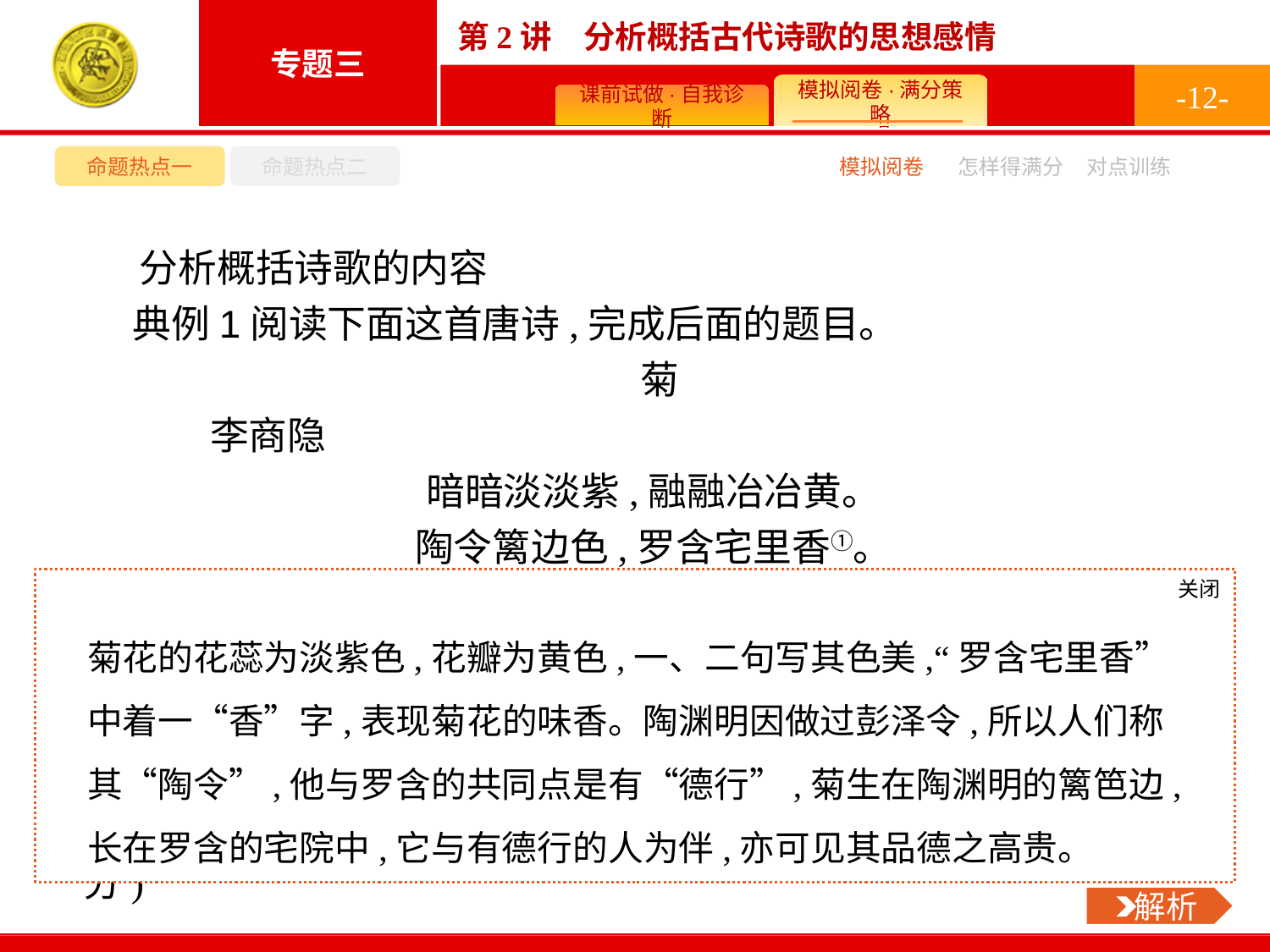

-12-
命题热点一
命题热点二
模拟阅卷
怎样得满分
对点训练
分析概括诗歌的内容
典例1阅读下面这首唐诗,完成后面的题目。
菊
	李商隐
暗暗淡淡紫,融融冶冶黄。
陶令篱边色,罗含宅里香①。
几时禁重露,实是怯残阳。
愿泛金鹦鹉②,升君白玉堂。
注①《晋书·罗含传》:“及致仕还家,阶庭忽兰菊丛生,以为德行之感焉。”②金鹦鹉:金制的状如鹦鹉螺的酒杯。
诗的前四句描写了菊花怎样的特点?请结合诗句简要分析。(6分)

关闭
  解析

菊花的花蕊为淡紫色,花瓣为黄色,一、二句写其色美,“罗含宅里香”中着一“香”字,表现菊花的味香。陶渊明因做过彭泽令,所以人们称其“陶令”,他与罗含的共同点是有“德行”,菊生在陶渊明的篱笆边,长在罗含的宅院中,它与有德行的人为伴,亦可见其品德之高贵。
  解析